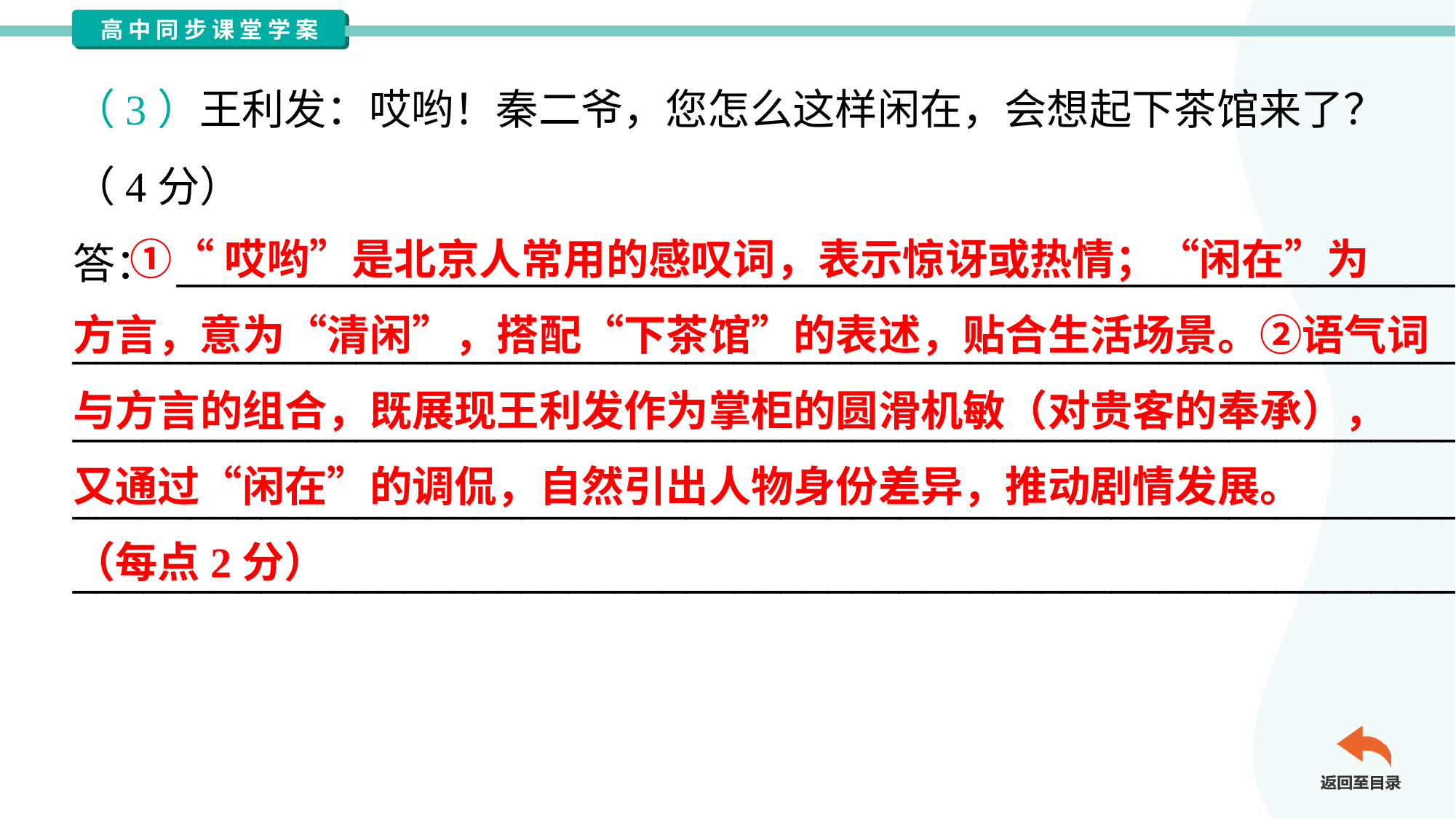

（3）王利发：哎哟！秦二爷，您怎么这样闲在，会想起下茶馆来了？
（4分）
答： ________________________________________________________
_____________________________________________________________
_____________________________________________________________
_____________________________________________________________
_____________________________________________________________
      ①“哎哟”是北京人常用的感叹词，表示惊讶或热情；“闲在”为
方言，意为“清闲”，搭配“下茶馆”的表述，贴合生活场景。②语气词
与方言的组合，既展现王利发作为掌柜的圆滑机敏（对贵客的奉承），
又通过“闲在”的调侃，自然引出人物身份差异，推动剧情发展。
（每点2分）